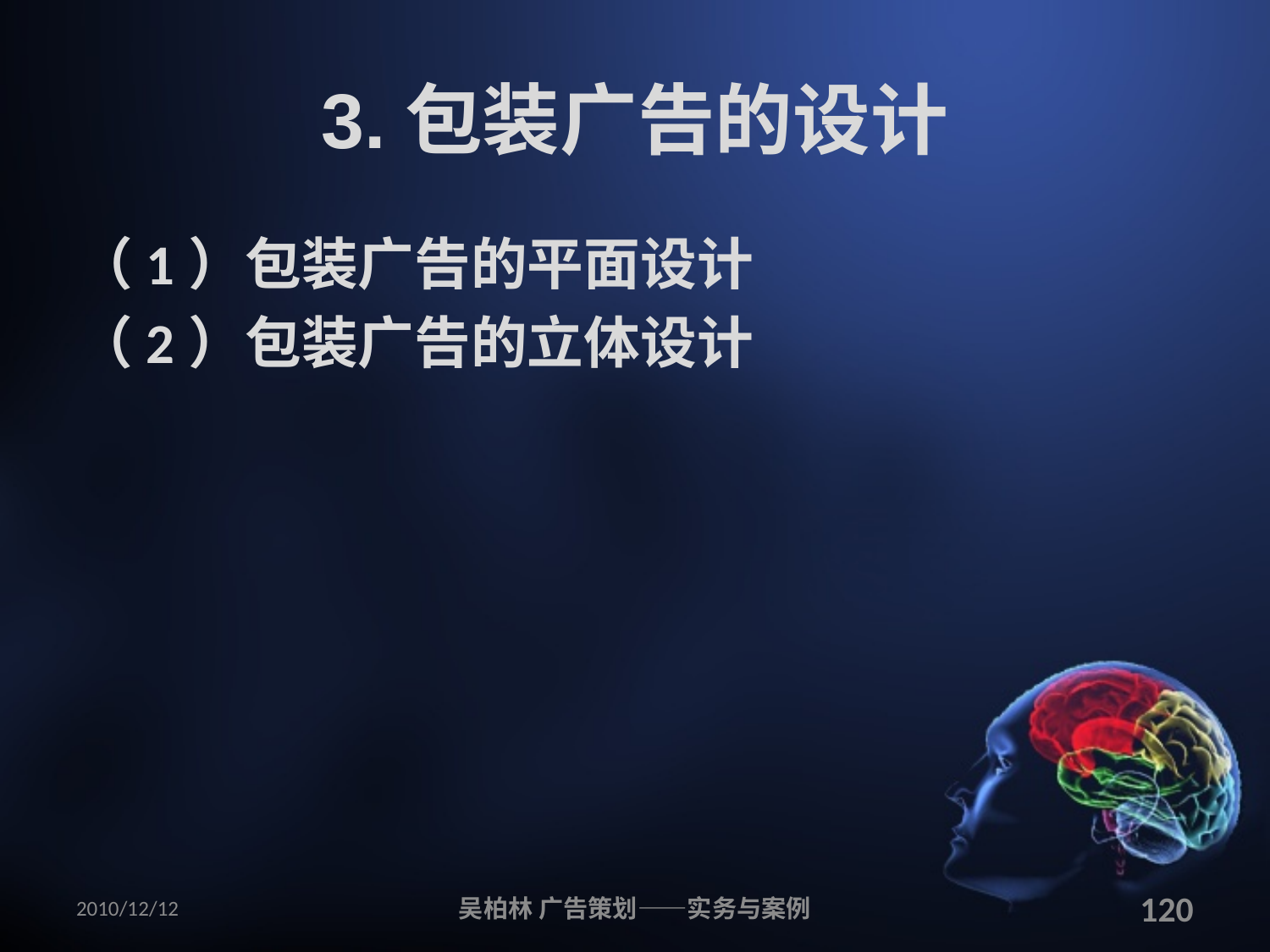

# 3.包装广告的设计
（1）包装广告的平面设计
（2）包装广告的立体设计
2010/12/12
吴柏林 广告策划——实务与案例
120